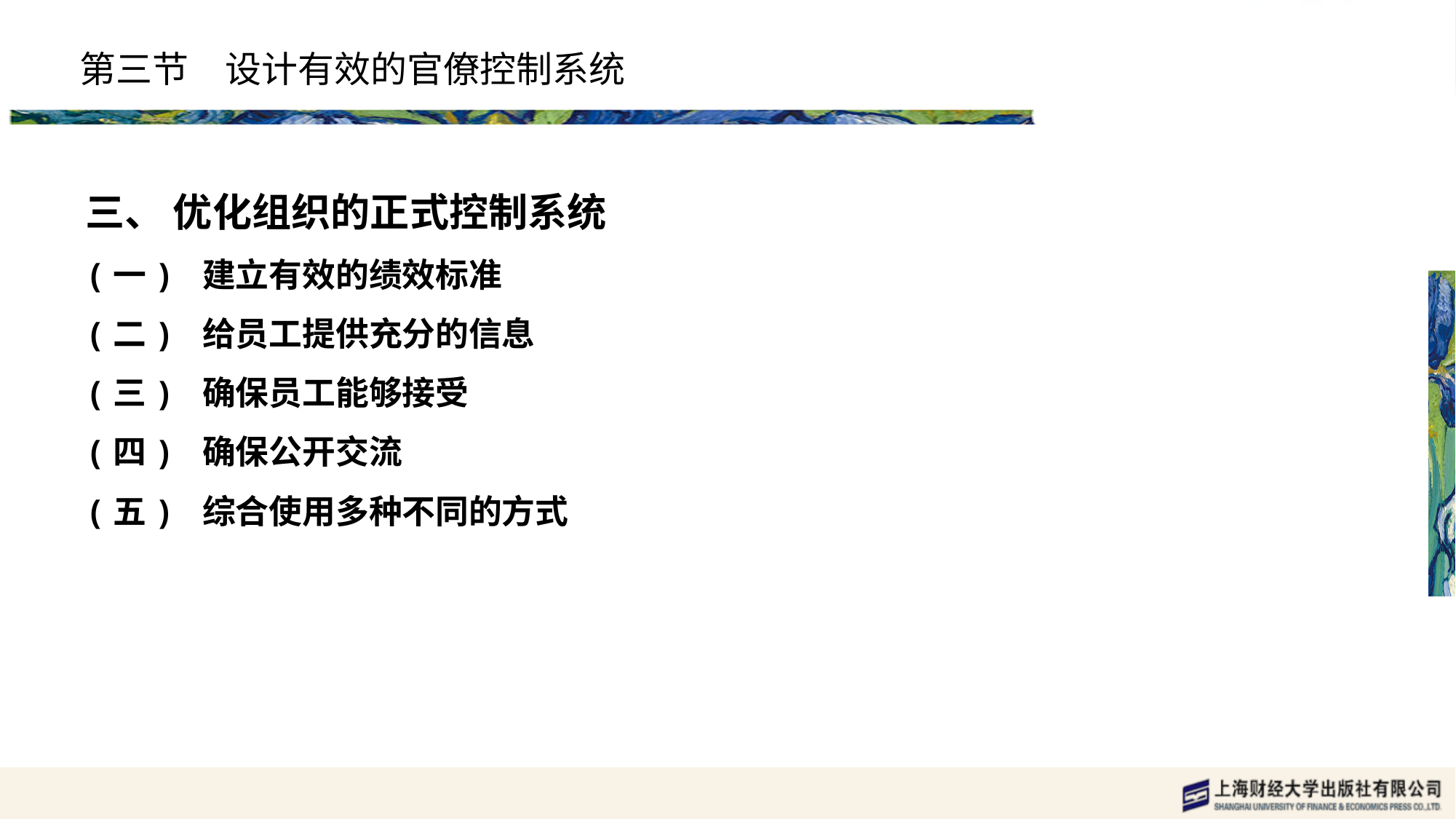

# 第三节　设计有效的官僚控制系统
三、 优化组织的正式控制系统
(一) 建立有效的绩效标准
(二) 给员工提供充分的信息
(三) 确保员工能够接受
(四) 确保公开交流
(五) 综合使用多种不同的方式